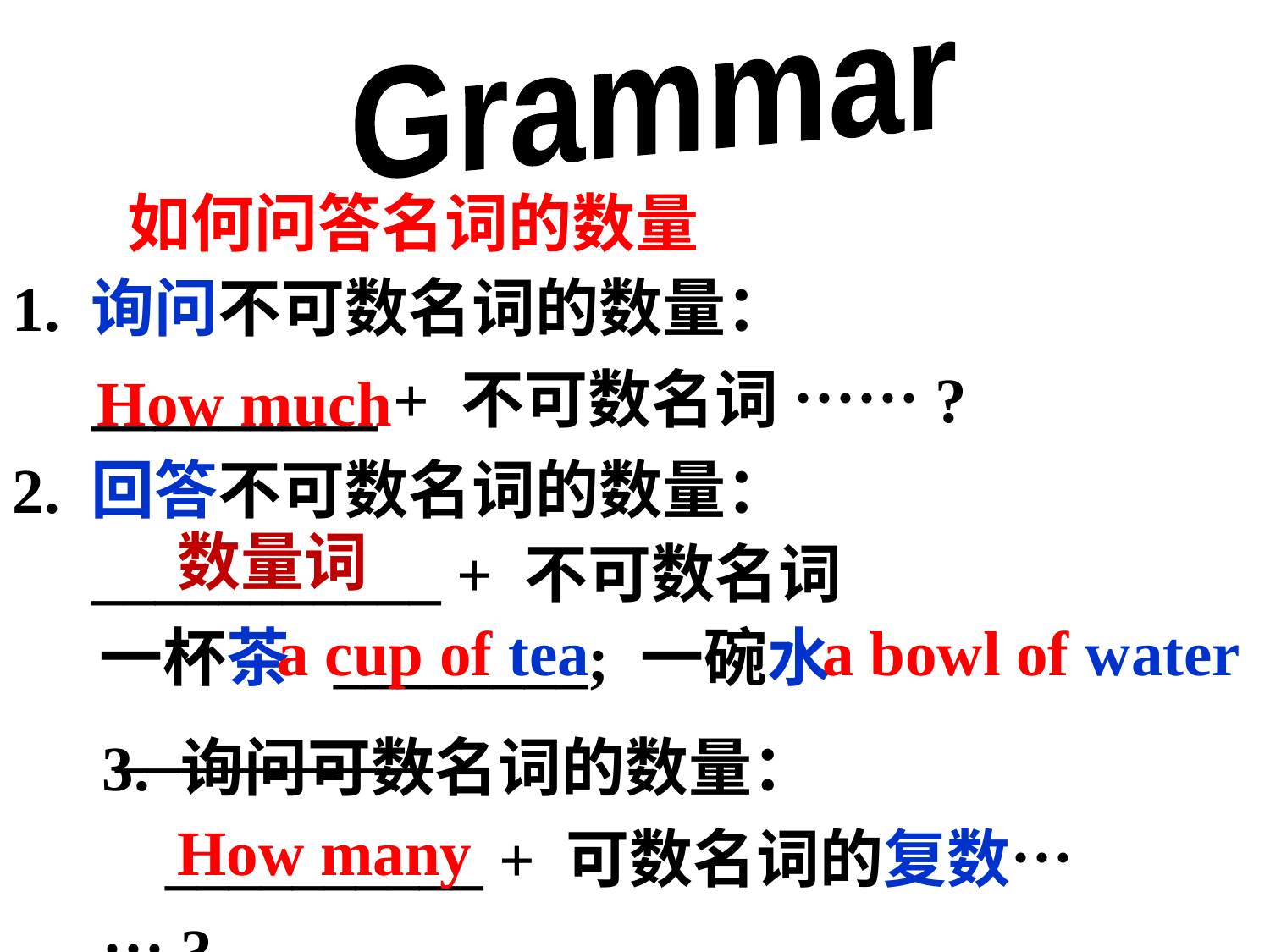

Grammar
 如何问答名词的数量
1. 询问不可数名词的数量：
     _________ + 不可数名词 ……?
How much
2. 回答不可数名词的数量：
     ___________ + 不可数名词
     一杯茶  ________; 一碗水  __________
数量词
a cup of tea
a bowl of water
3. 询问可数名词的数量：
    __________ + 可数名词的复数……?
How many